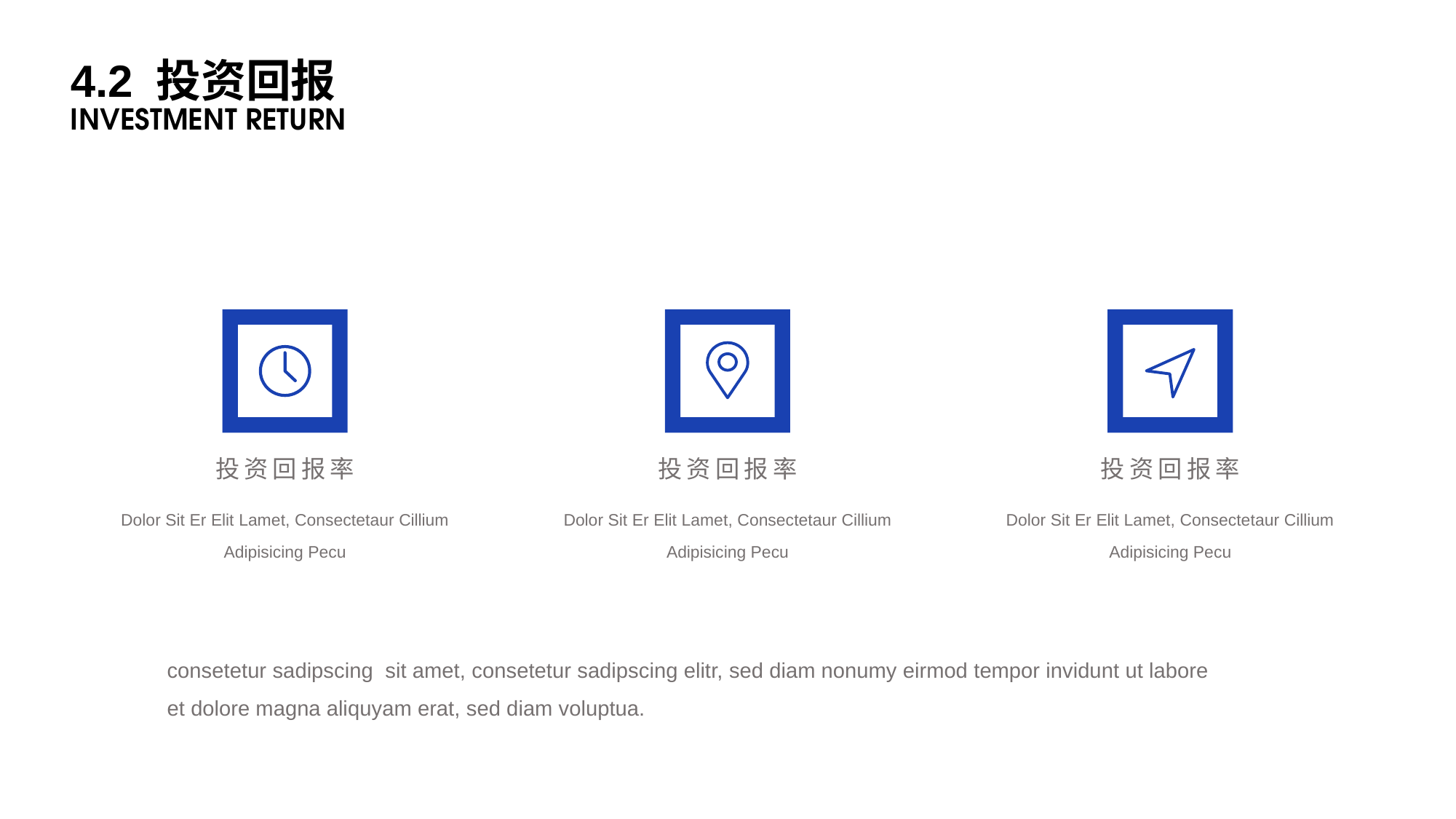

4.2 投资回报
INVESTMENT RETURN

投资回报率
投资回报率
投资回报率
Dolor Sit Er Elit Lamet, Consectetaur Cillium Adipisicing Pecu
Dolor Sit Er Elit Lamet, Consectetaur Cillium Adipisicing Pecu
Dolor Sit Er Elit Lamet, Consectetaur Cillium Adipisicing Pecu
consetetur sadipscing  sit amet, consetetur sadipscing elitr, sed diam nonumy eirmod tempor invidunt ut labore et dolore magna aliquyam erat, sed diam voluptua.